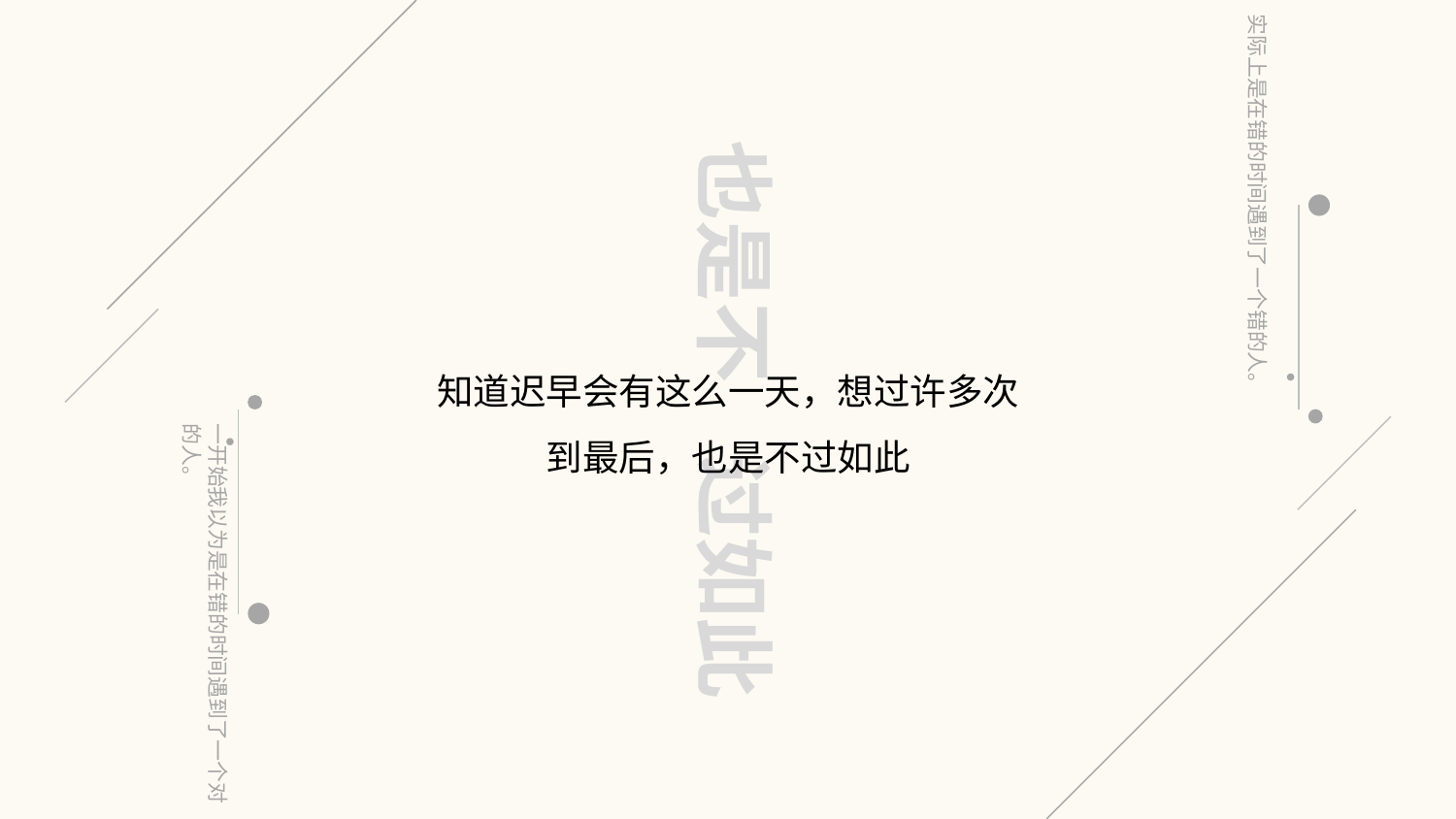

实际上是在错的时间遇到了一个错的人。
也是不    过如此

知道迟早会有这么一天，想过许多次到最后，也是不过如此

一开始我以为是在错的时间遇到了一个对的人。